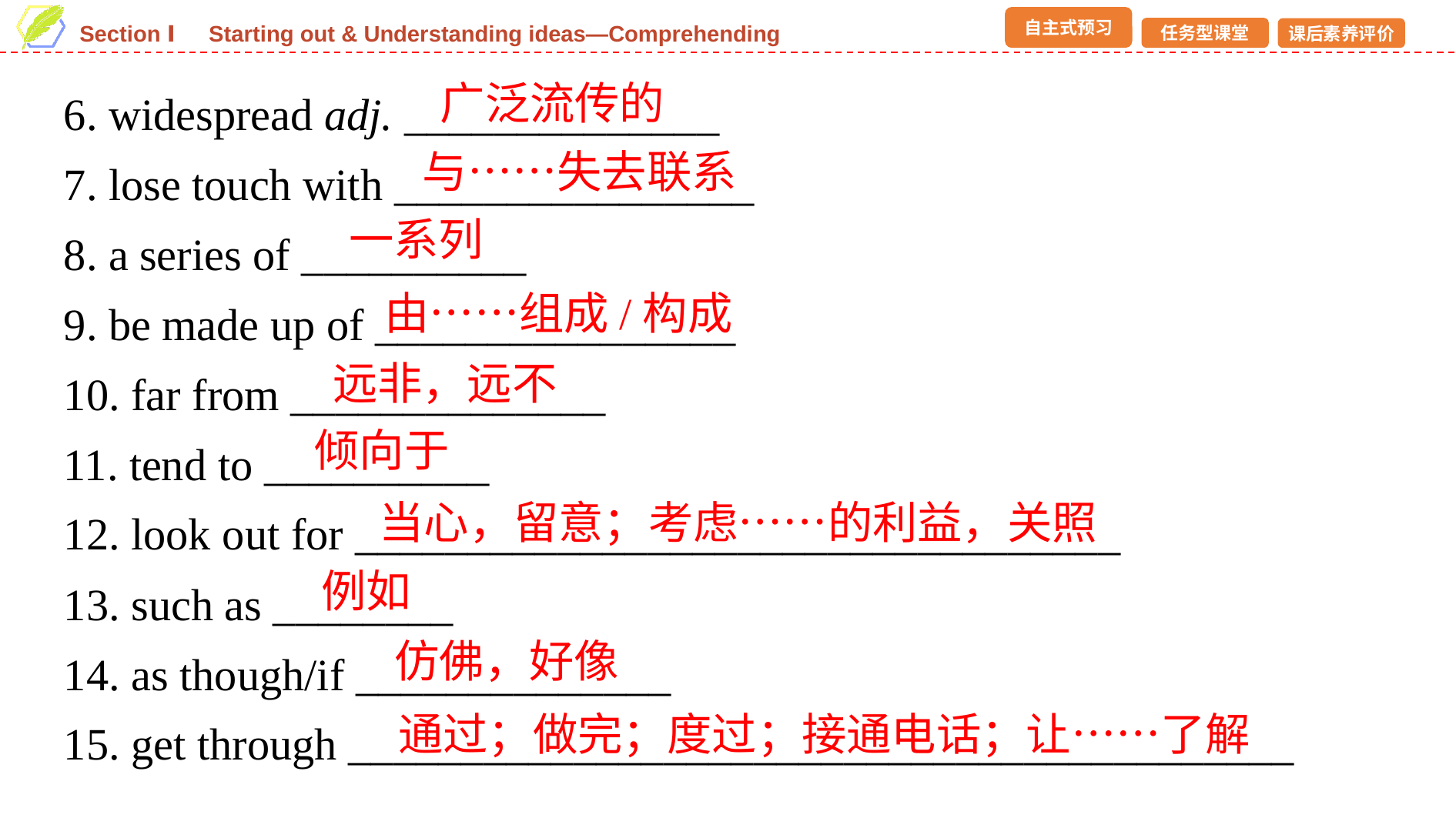

6. widespread adj. ______________
7. lose touch with ________________
8. a series of __________
9. be made up of ________________
10. far from ______________
11. tend to __________
12. look out for __________________________________
13. such as ________
14. as though/if ______________
15. get through __________________________________________
广泛流传的
与……失去联系
一系列
由……组成/构成
远非，远不
倾向于
当心，留意；考虑……的利益，关照
例如
仿佛，好像
通过；做完；度过；接通电话；让……了解